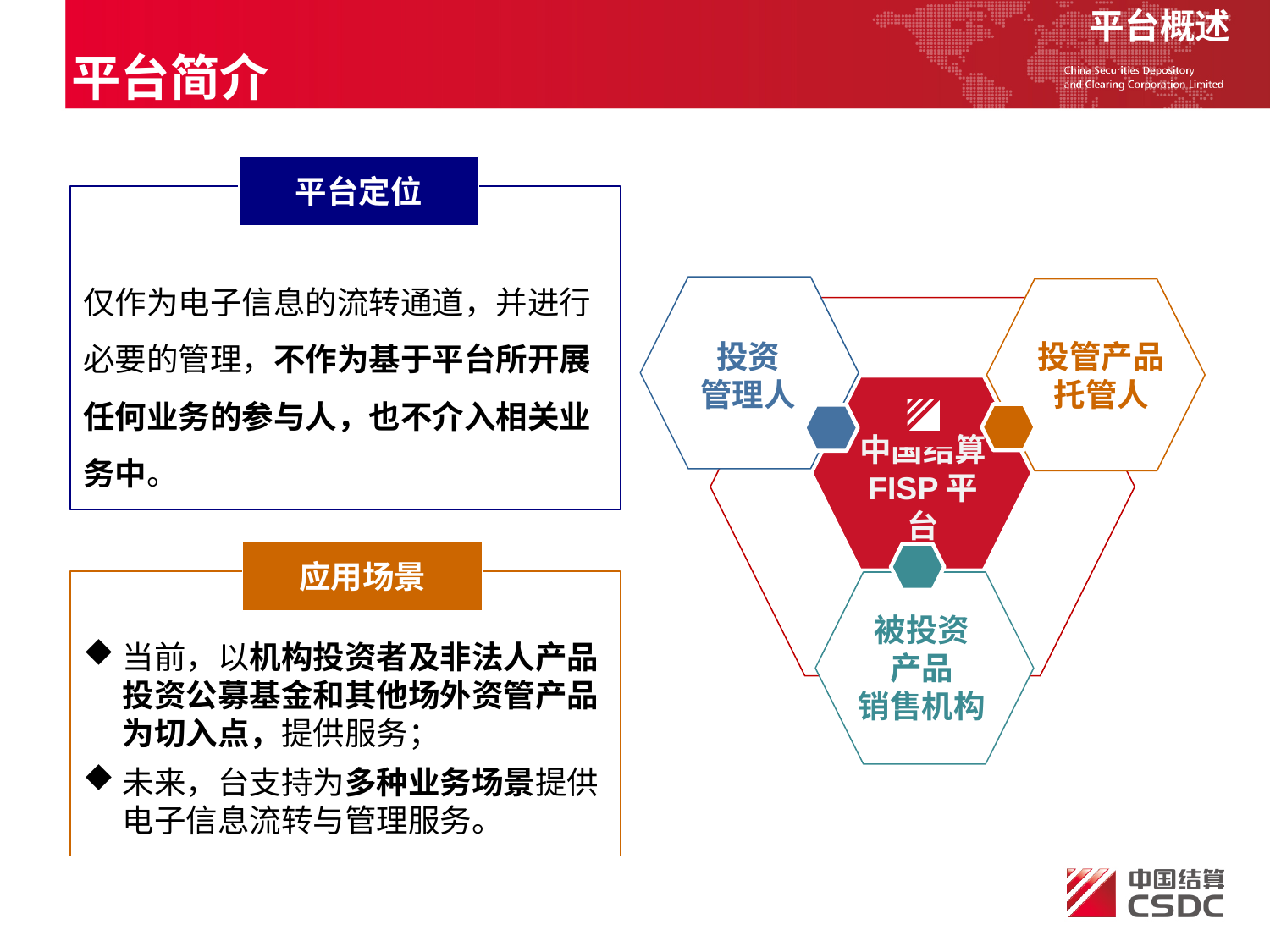

平台概述
平台简介
平台定位

仅作为电子信息的流转通道，并进行必要的管理，不作为基于平台所开展任何业务的参与人，也不介入相关业务中。

投资
管理人
投管产品托管人

中国结算
FISP平台

应用场景

当前，以机构投资者及非法人产品投资公募基金和其他场外资管产品为切入点，提供服务；
未来，台支持为多种业务场景提供电子信息流转与管理服务。

被投资
产品
销售机构